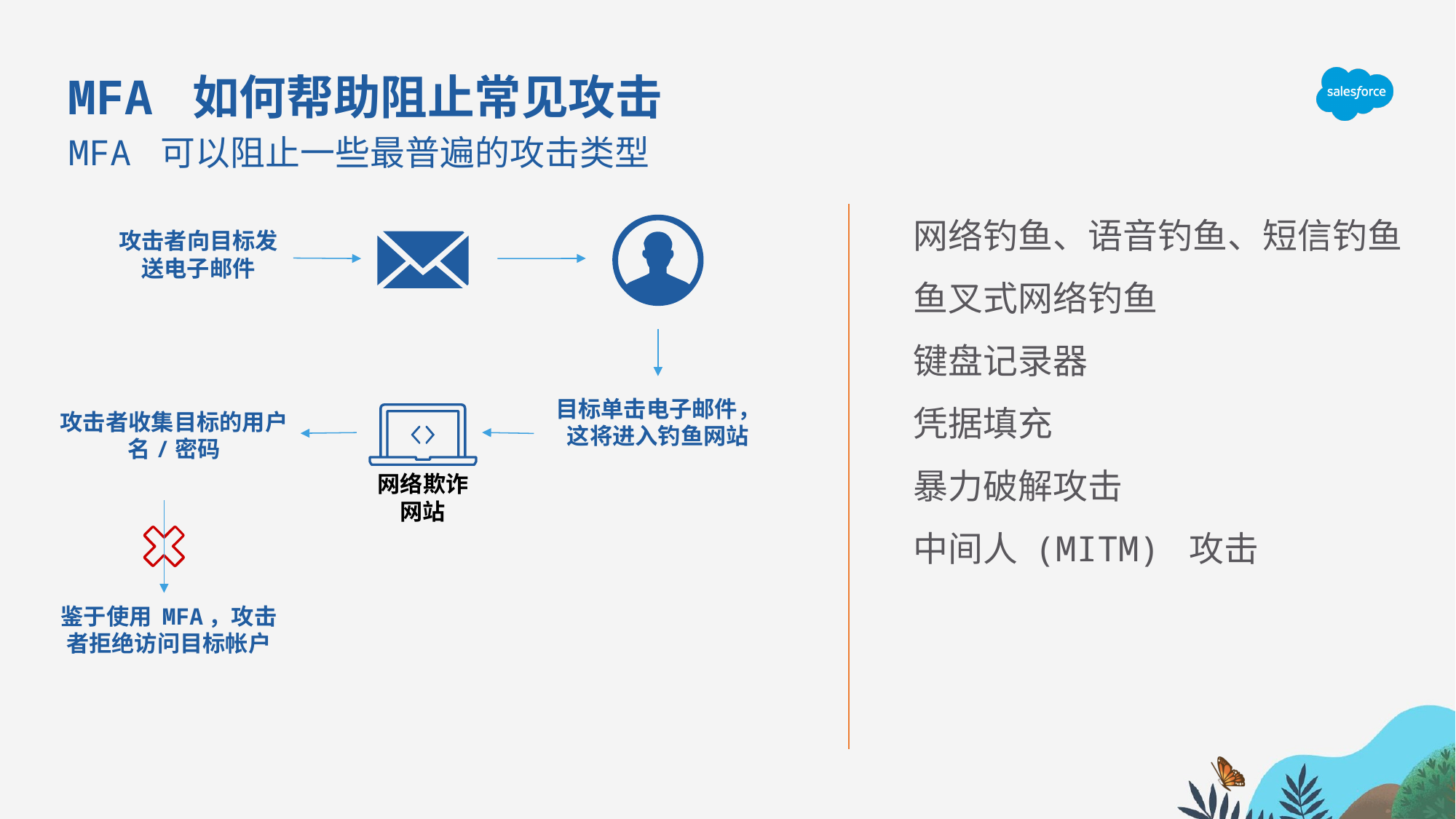

MFA 如何帮助阻止常见攻击
MFA 可以阻止一些最普遍的攻击类型
网络钓鱼、语音钓鱼、短信钓鱼
鱼叉式网络钓鱼
键盘记录器
凭据填充
暴力破解攻击
中间人 (MITM) 攻击

攻击者向目标发送电子邮件

目标单击电子邮件，这将进入钓鱼网站

攻击者收集目标的用户名/密码

网络欺诈
网站

鉴于使用 MFA，攻击者拒绝访问目标帐户